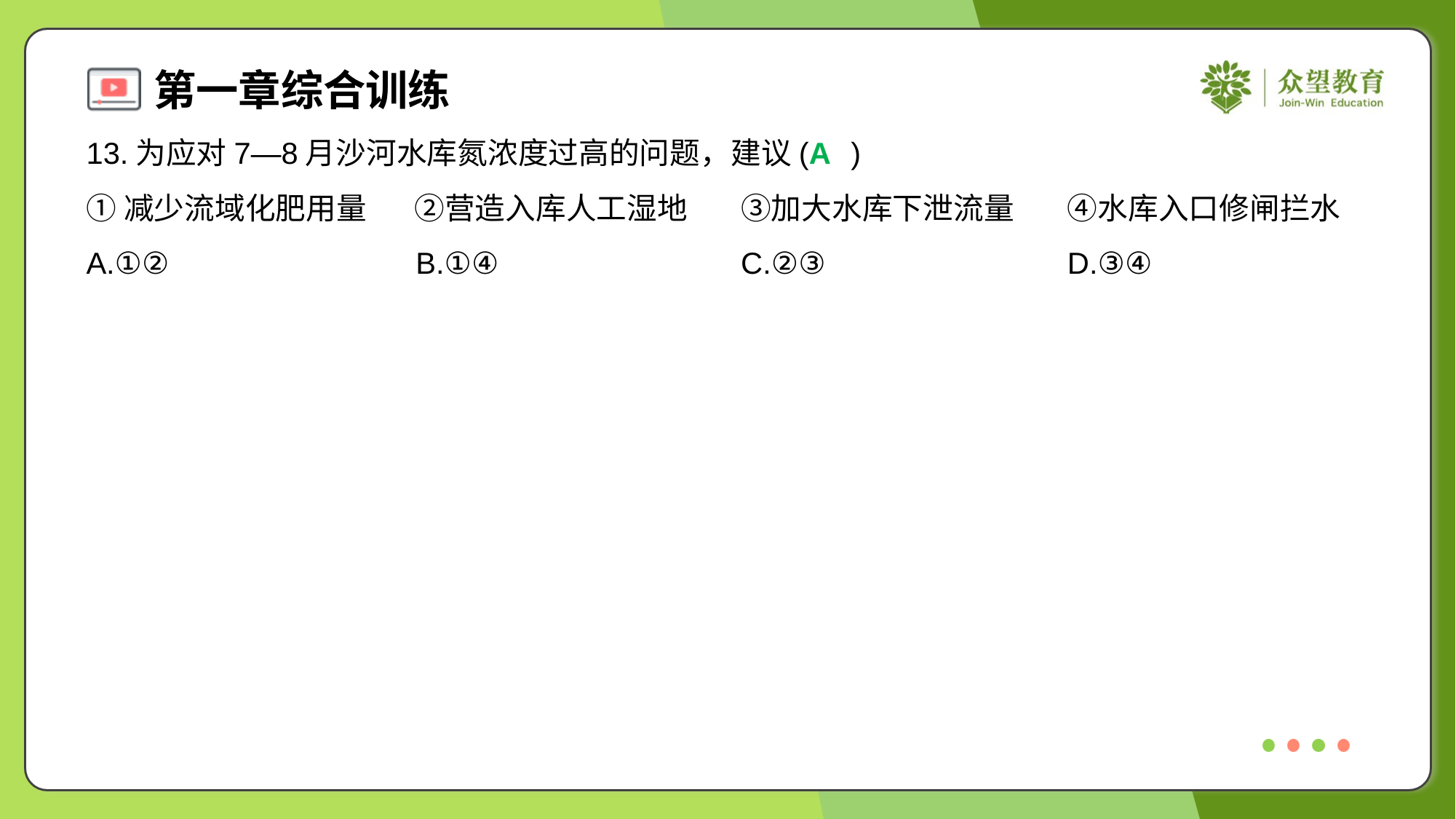

13.为应对7—8月沙河水库氮浓度过高的问题，建议(     )
A
①减少流域化肥用量	②营造入库人工湿地	③加大水库下泄流量	④水库入口修闸拦水
A.①②	B.①④	C.②③	D.③④